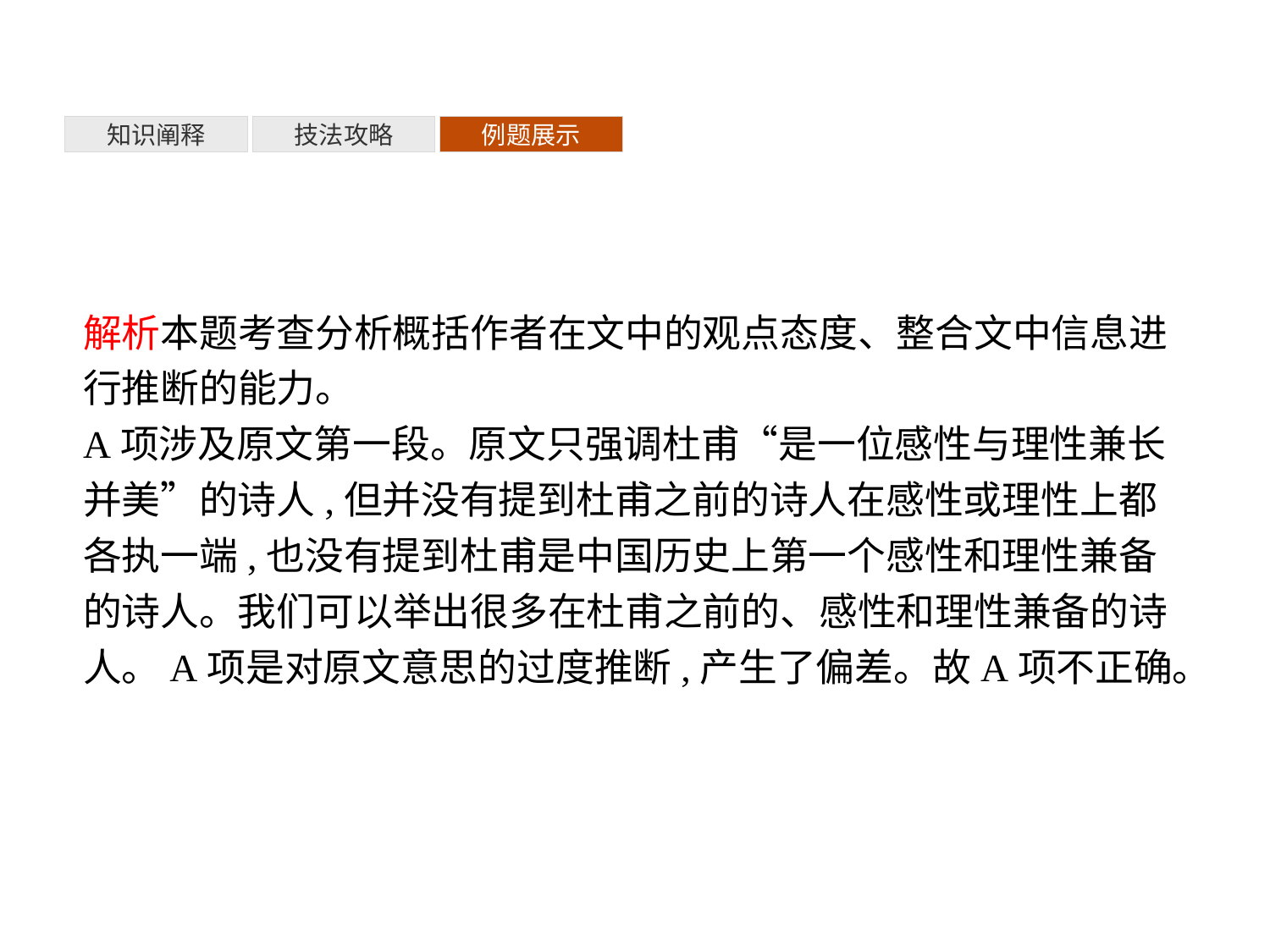

知识阐释
技法攻略
例题展示
解析本题考查分析概括作者在文中的观点态度、整合文中信息进行推断的能力。
A项涉及原文第一段。原文只强调杜甫“是一位感性与理性兼长并美”的诗人,但并没有提到杜甫之前的诗人在感性或理性上都各执一端,也没有提到杜甫是中国历史上第一个感性和理性兼备的诗人。我们可以举出很多在杜甫之前的、感性和理性兼备的诗人。A项是对原文意思的过度推断,产生了偏差。故A项不正确。